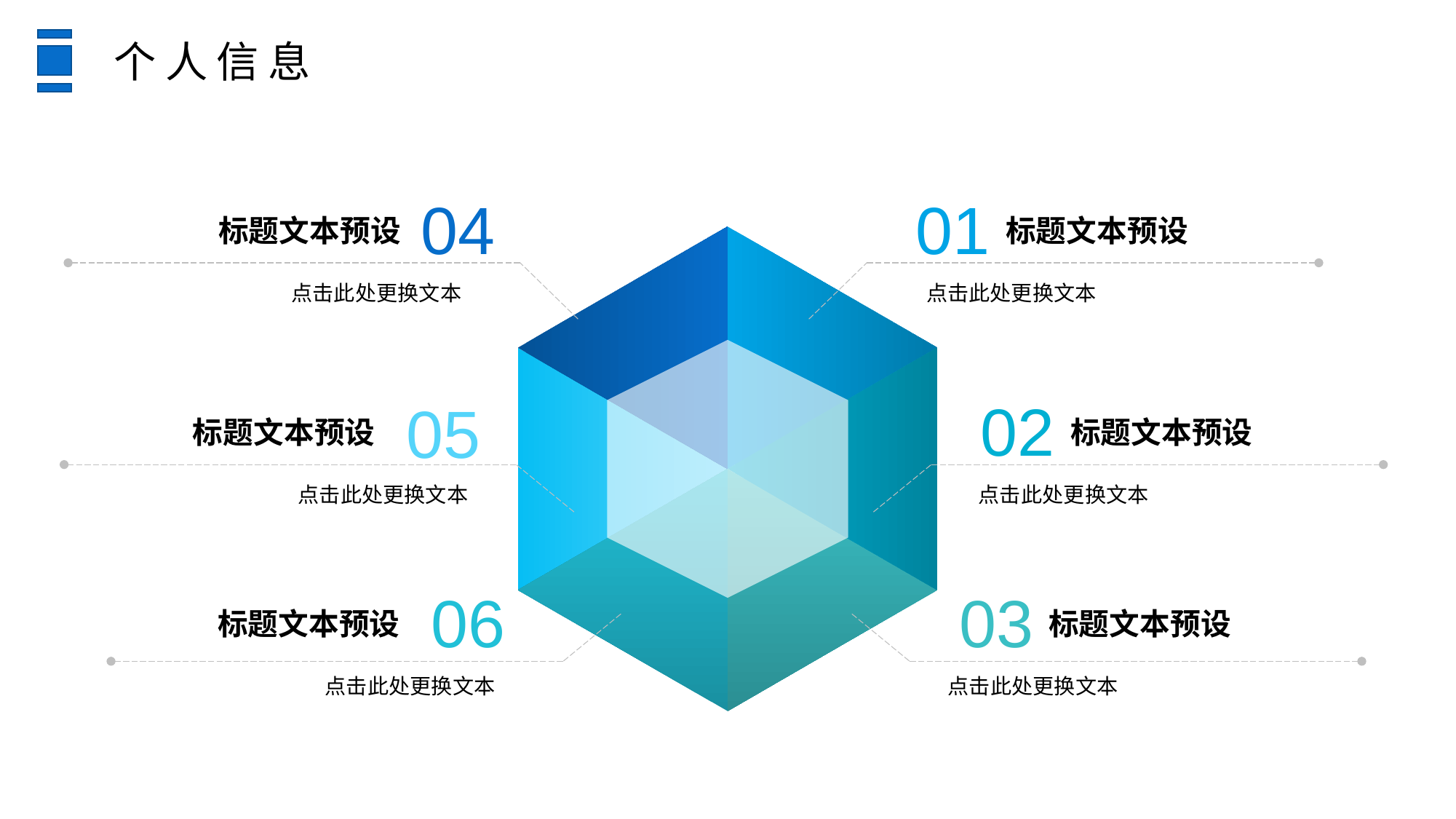

个人信息
04
01
标题文本预设
标题文本预设

点击此处更换文本
点击此处更换文本
02
05
标题文本预设
标题文本预设
点击此处更换文本
点击此处更换文本
06
03
标题文本预设
标题文本预设
点击此处更换文本
点击此处更换文本